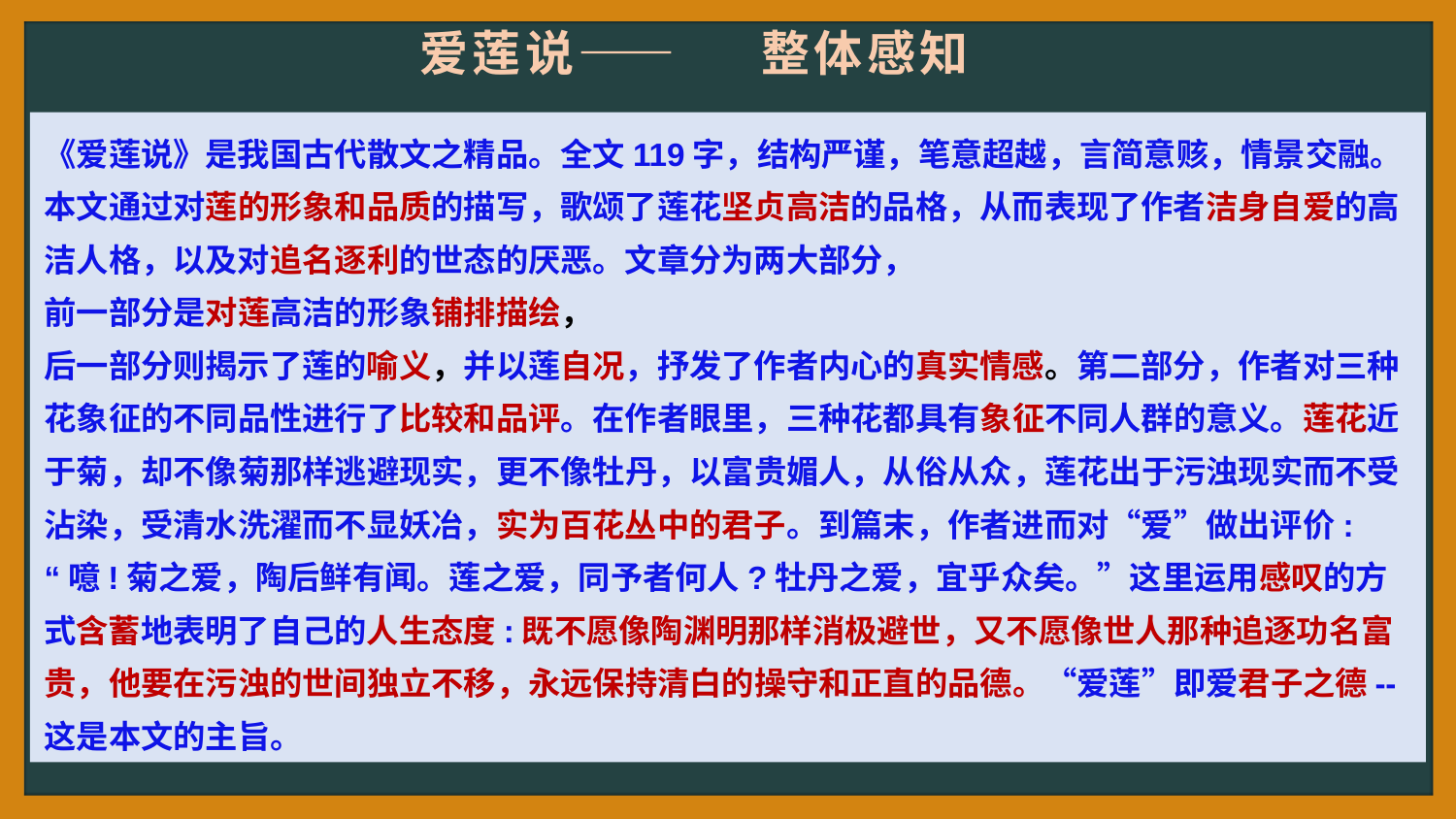

爱莲说——　  整体感知
《爱莲说》是我国古代散文之精品。全文119字，结构严谨，笔意超越，言简意赅，情景交融。
本文通过对莲的形象和品质的描写，歌颂了莲花坚贞高洁的品格，从而表现了作者洁身自爱的高洁人格，以及对追名逐利的世态的厌恶。文章分为两大部分，
前一部分是对莲高洁的形象铺排描绘，
后一部分则揭示了莲的喻义，并以莲自况，抒发了作者内心的真实情感。第二部分，作者对三种花象征的不同品性进行了比较和品评。在作者眼里，三种花都具有象征不同人群的意义。莲花近于菊，却不像菊那样逃避现实，更不像牡丹，以富贵媚人，从俗从众，莲花出于污浊现实而不受沾染，受清水洗濯而不显妖冶，实为百花丛中的君子。到篇末，作者进而对“爱”做出评价:“噫!菊之爱，陶后鲜有闻。莲之爱，同予者何人?牡丹之爱，宜乎众矣。”这里运用感叹的方式含蓄地表明了自己的人生态度:既不愿像陶渊明那样消极避世，又不愿像世人那种追逐功名富贵，他要在污浊的世间独立不移，永远保持清白的操守和正直的品德。“爱莲”即爱君子之德--这是本文的主旨。